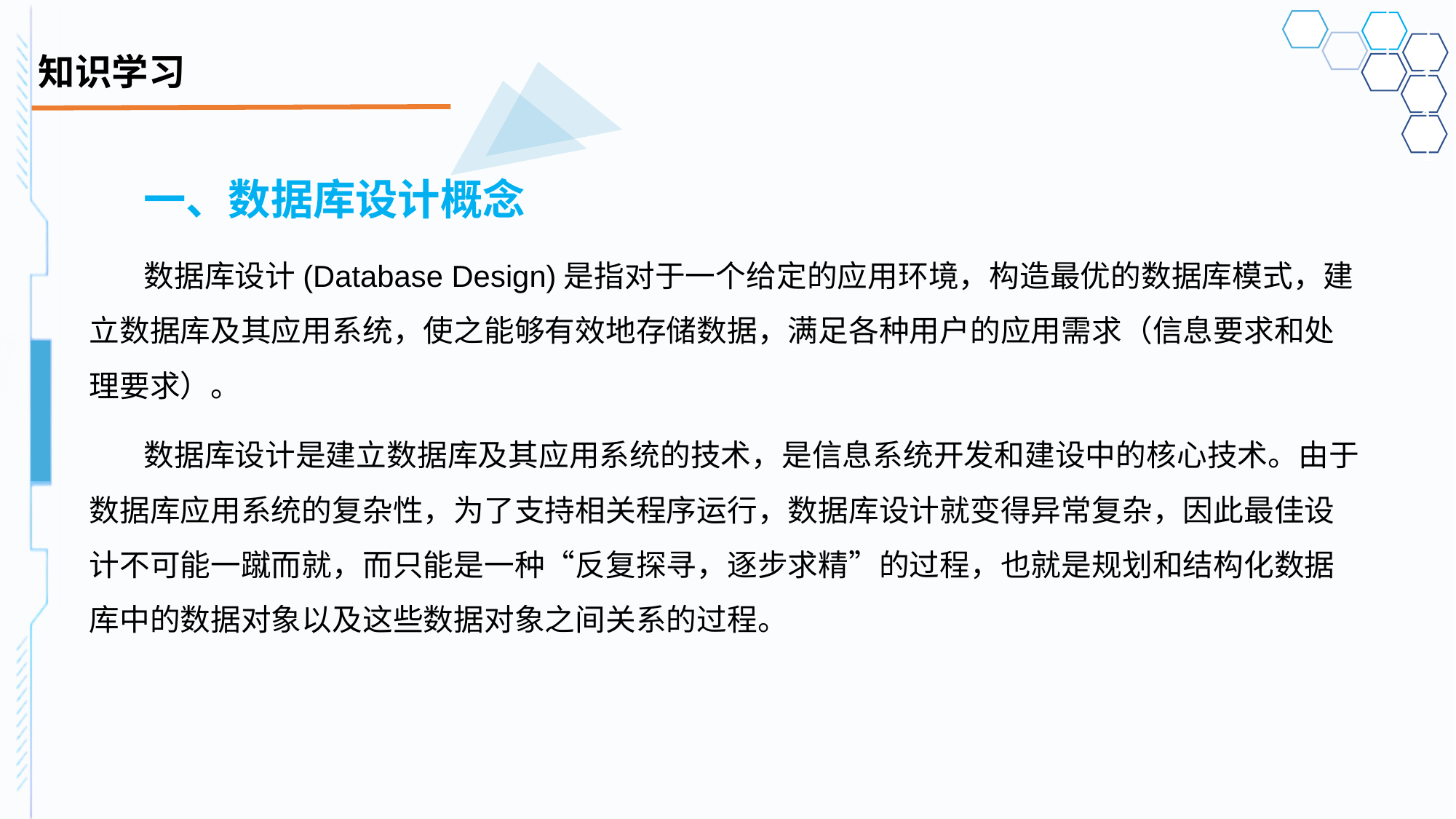

# 知识学习

一、数据库设计概念
数据库设计(Database Design)是指对于一个给定的应用环境，构造最优的数据库模式，建立数据库及其应用系统，使之能够有效地存储数据，满足各种用户的应用需求（信息要求和处理要求）。
数据库设计是建立数据库及其应用系统的技术，是信息系统开发和建设中的核心技术。由于数据库应用系统的复杂性，为了支持相关程序运行，数据库设计就变得异常复杂，因此最佳设计不可能一蹴而就，而只能是一种“反复探寻，逐步求精”的过程，也就是规划和结构化数据库中的数据对象以及这些数据对象之间关系的过程。